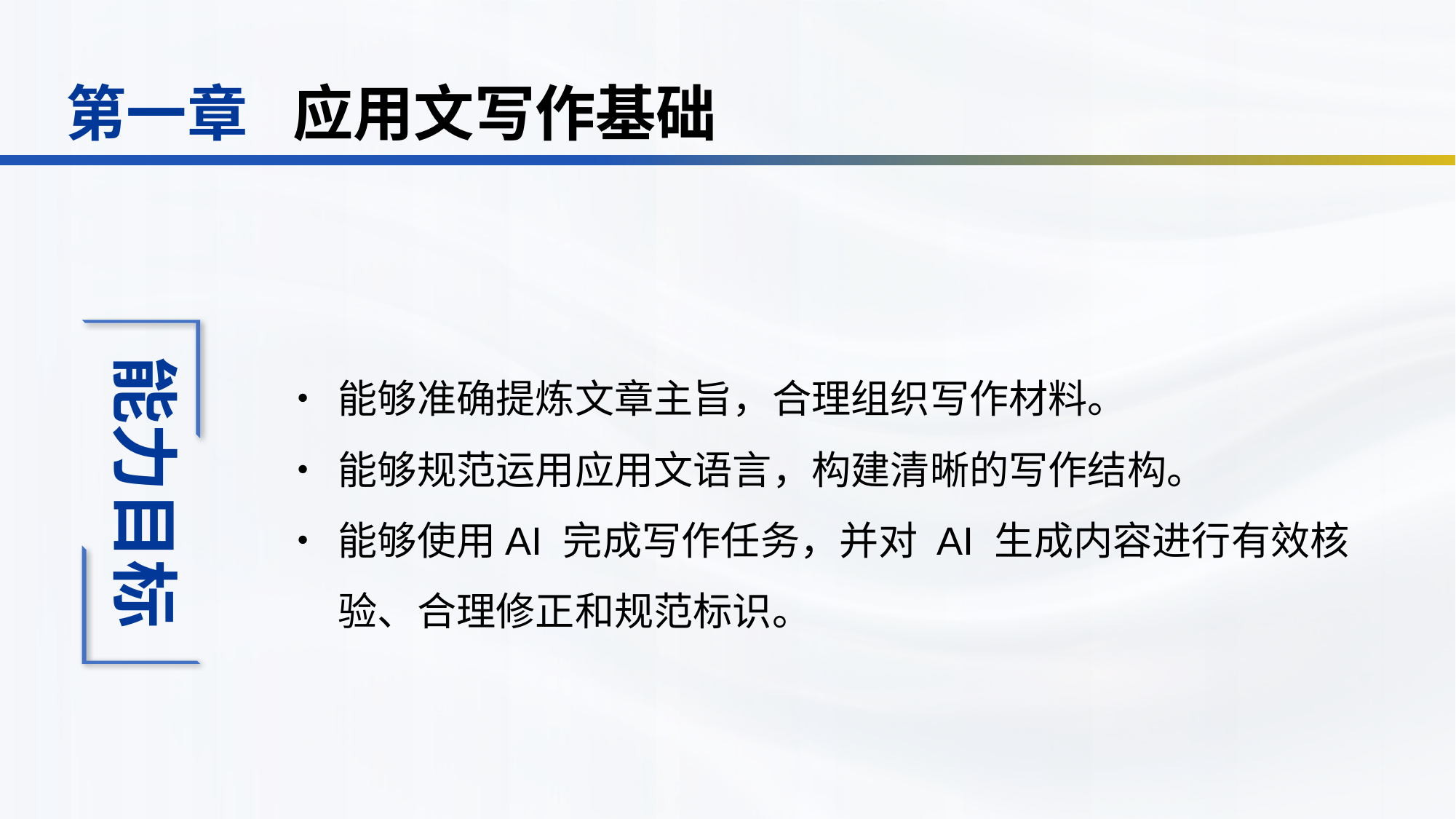

应用文写作基础
第一章
•	能够准确提炼文章主旨，合理组织写作材料。
•	能够规范运用应用文语言，构建清晰的写作结构。
•	能够使用AI 完成写作任务，并对 AI 生成内容进行有效核验、合理修正和规范标识。